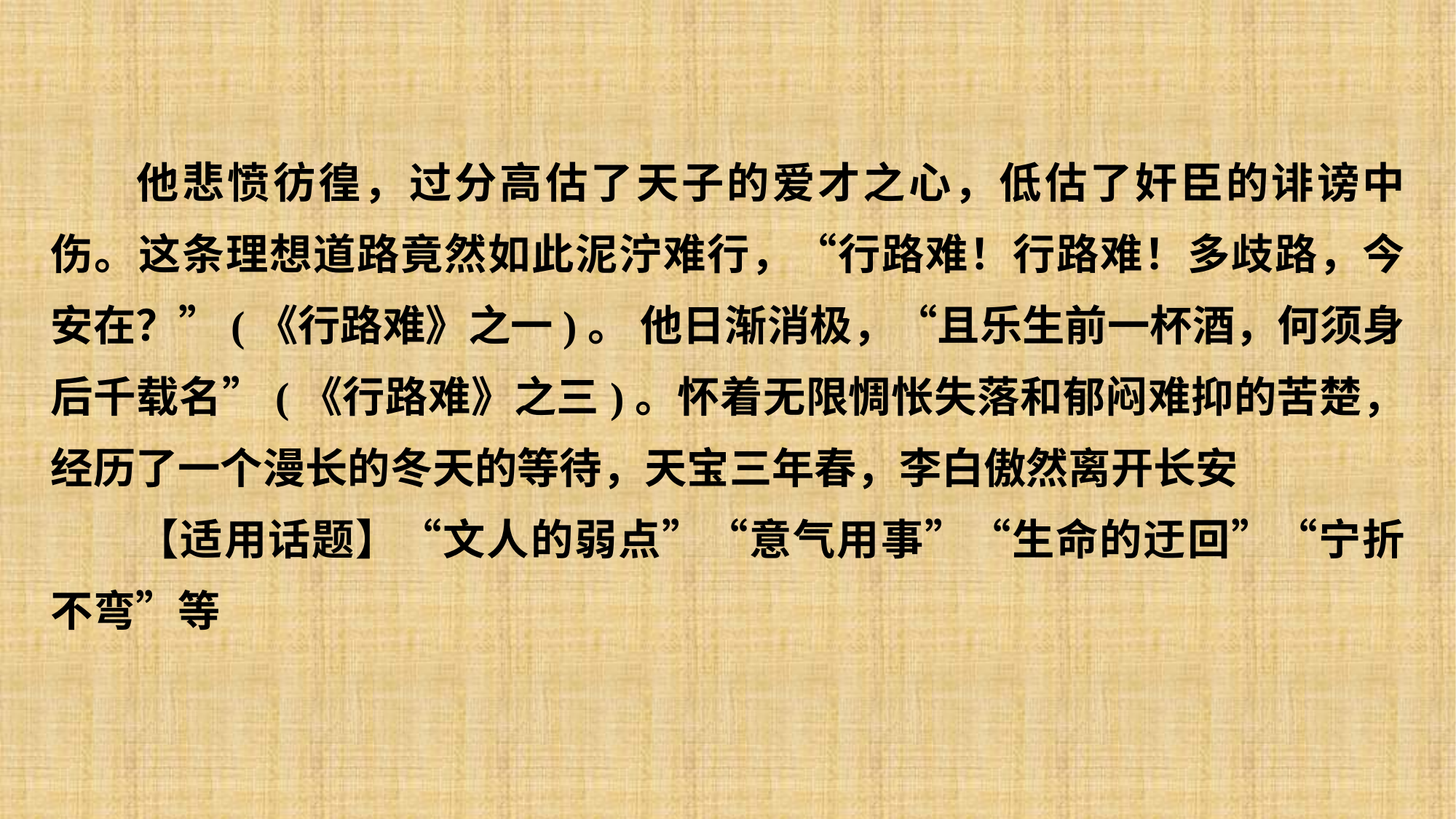

他悲愤彷徨，过分高估了天子的爱才之心，低估了奸臣的诽谤中伤。这条理想道路竟然如此泥泞难行，“行路难！行路难！多歧路，今安在？”(《行路难》之一)。 他日渐消极，“且乐生前一杯酒，何须身后千载名”(《行路难》之三)。怀着无限惆怅失落和郁闷难抑的苦楚，经历了一个漫长的冬天的等待，天宝三年春，李白傲然离开长安
【适用话题】“文人的弱点”“意气用事”“生命的迂回”“宁折不弯”等